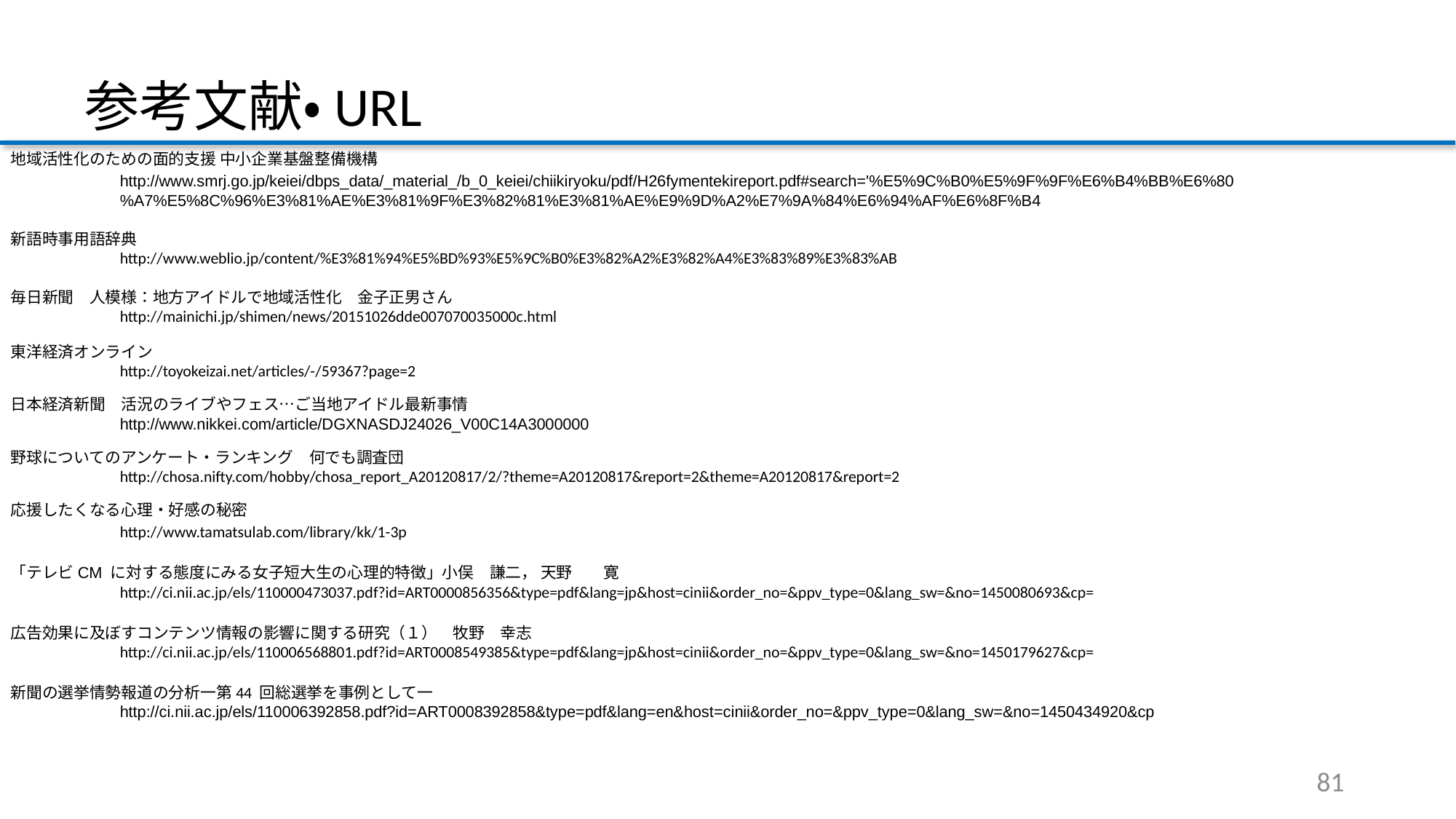

参考文献・URL
地域活性化のための面的支援 中小企業基盤整備機構
	http://www.smrj.go.jp/keiei/dbps_data/_material_/b_0_keiei/chiikiryoku/pdf/H26fymentekireport.pdf#search='%E5%9C%B0%E5%9F%9F%E6%B4%BB%E6%80
	%A7%E5%8C%96%E3%81%AE%E3%81%9F%E3%82%81%E3%81%AE%E9%9D%A2%E7%9A%84%E6%94%AF%E6%8F%B4

新語時事用語辞典
	http://www.weblio.jp/content/%E3%81%94%E5%BD%93%E5%9C%B0%E3%82%A2%E3%82%A4%E3%83%89%E3%83%AB

毎日新聞　人模様：地方アイドルで地域活性化　金子正男さん
	http://mainichi.jp/shimen/news/20151026dde007070035000c.html

東洋経済オンライン
	http://toyokeizai.net/articles/-/59367?page=2

日本経済新聞　活況のライブやフェス…ご当地アイドル最新事情
	http://www.nikkei.com/article/DGXNASDJ24026_V00C14A3000000

野球についてのアンケート・ランキング　何でも調査団
	http://chosa.nifty.com/hobby/chosa_report_A20120817/2/?theme=A20120817&report=2&theme=A20120817&report=2

応援したくなる心理・好感の秘密
	http://www.tamatsulab.com/library/kk/1-3p

「テレビCM に対する態度にみる女子短大生の心理的特徴」小俣　謙二， 天野　　寛
	http://ci.nii.ac.jp/els/110000473037.pdf?id=ART0000856356&type=pdf&lang=jp&host=cinii&order_no=&ppv_type=0&lang_sw=&no=1450080693&cp=

広告効果に及ぼすコンテンツ情報の影響に関する研究（１）　牧野　幸志
	http://ci.nii.ac.jp/els/110006568801.pdf?id=ART0008549385&type=pdf&lang=jp&host=cinii&order_no=&ppv_type=0&lang_sw=&no=1450179627&cp=

新聞の選挙情勢報道の分析一第44 回総選挙を事例として一
	http://ci.nii.ac.jp/els/110006392858.pdf?id=ART0008392858&type=pdf&lang=en&host=cinii&order_no=&ppv_type=0&lang_sw=&no=1450434920&cp
81